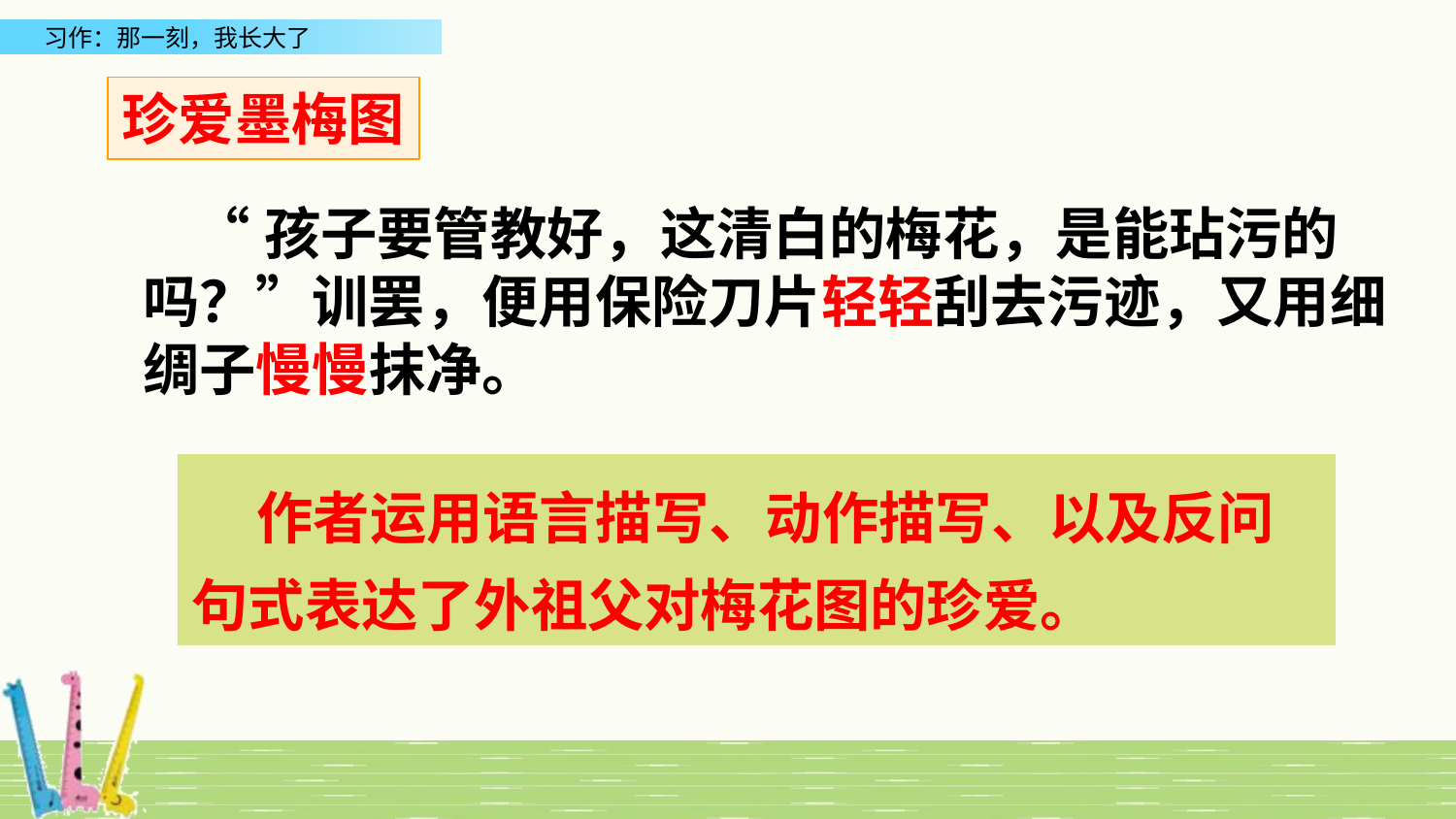

珍爱墨梅图
    “孩子要管教好，这清白的梅花，是能玷污的吗？”训罢，便用保险刀片轻轻刮去污迹，又用细绸子慢慢抹净。
    作者运用语言描写、动作描写、以及反问句式表达了外祖父对梅花图的珍爱。